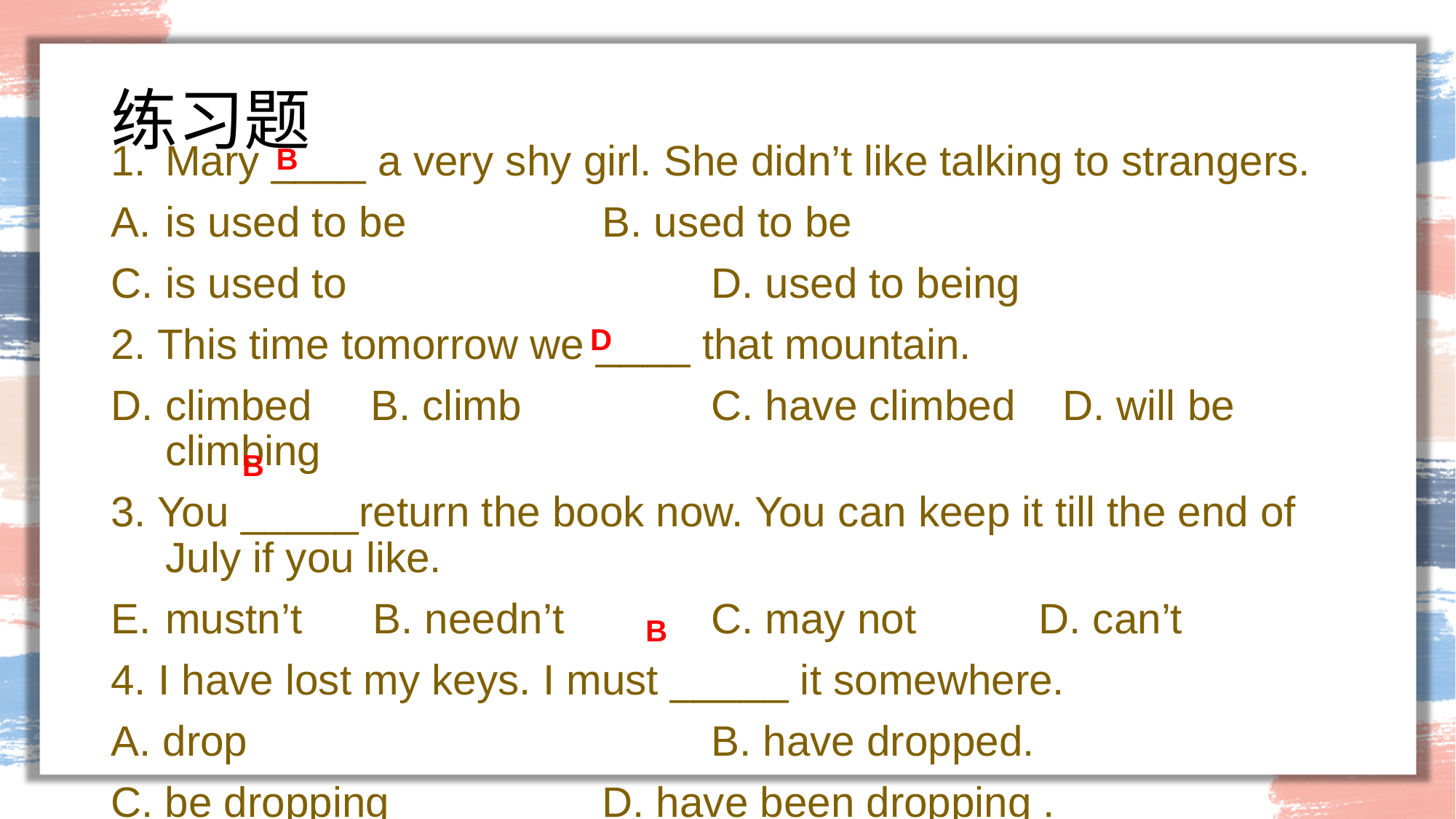

# 练习题
Mary ____ a very shy girl. She didn’t like talking to strangers.
is used to be                	B. used to be
is used to                       	D. used to being
2. This time tomorrow we ____ that mountain.
climbed     B. climb        	C. have climbed    D. will be climbing
3. You _____return the book now. You can keep it till the end of July if you like.
mustn’t      B. needn’t     	C. may not        	D. can’t
4. I have lost my keys. I must _____ it somewhere.
A. drop      				B. have dropped.
C. be dropping     		D. have been dropping .
B
D
B
B